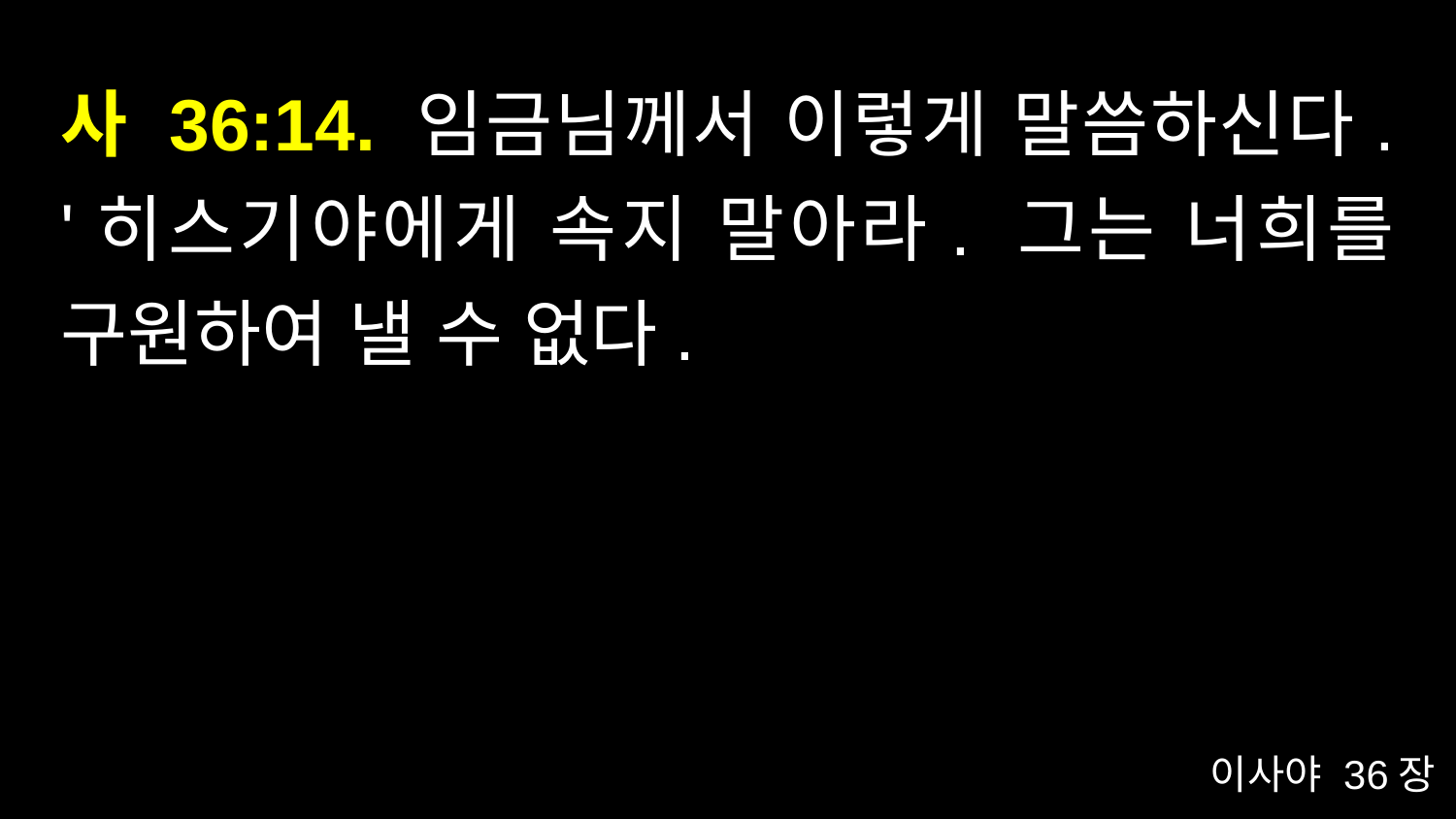

# 사 36:14. 임금님께서 이렇게 말씀하신다. '히스기야에게 속지 말아라. 그는 너희를 구원하여 낼 수 없다.
이사야 36장